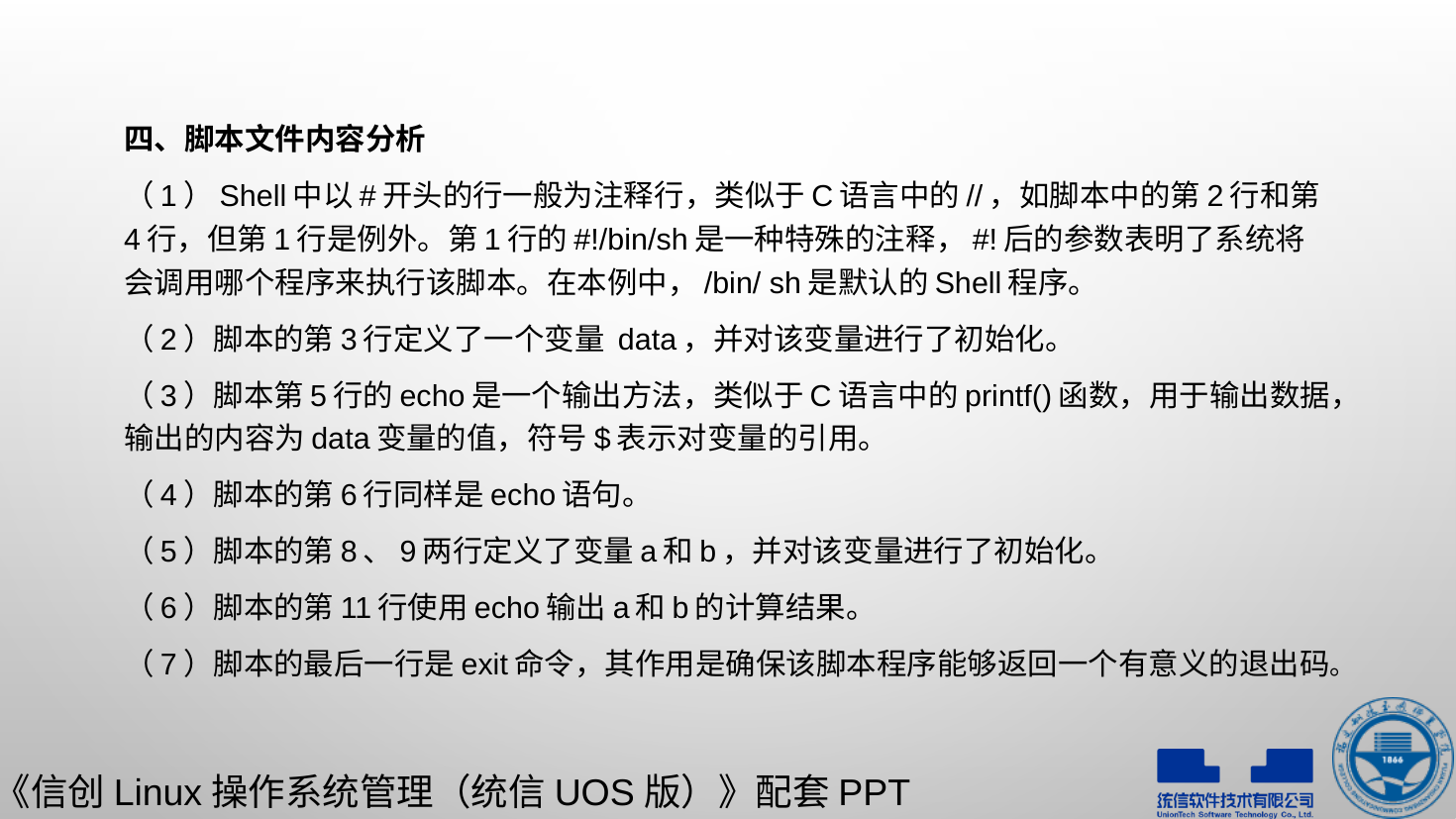

四、脚本文件内容分析
（1）Shell中以#开头的行一般为注释行，类似于C语言中的//，如脚本中的第2行和第4行，但第1行是例外。第1行的#!/bin/sh是一种特殊的注释，#!后的参数表明了系统将会调用哪个程序来执行该脚本。在本例中，/bin/ sh是默认的Shell程序。
（2）脚本的第3行定义了一个变量 data，并对该变量进行了初始化。
（3）脚本第5行的echo是一个输出方法，类似于C语言中的printf()函数，用于输出数据，输出的内容为data变量的值，符号$表示对变量的引用。
（4）脚本的第6行同样是echo语句。
（5）脚本的第8、9两行定义了变量a和b，并对该变量进行了初始化。
（6）脚本的第11行使用echo输出a和b的计算结果。
（7）脚本的最后一行是exit命令，其作用是确保该脚本程序能够返回一个有意义的退出码。